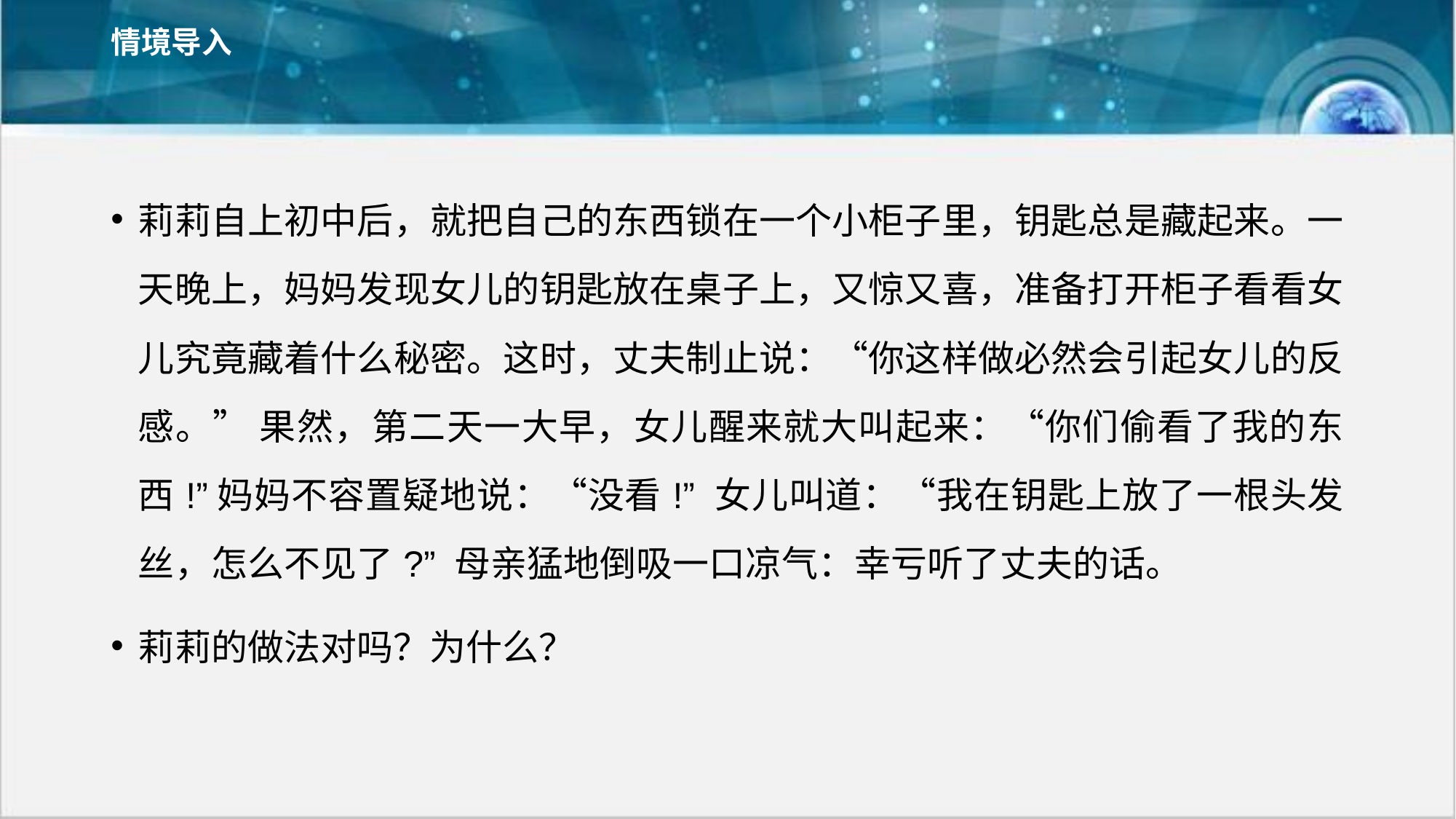

# 情境导入
莉莉自上初中后，就把自己的东西锁在一个小柜子里，钥匙总是藏起来。一天晚上，妈妈发现女儿的钥匙放在桌子上，又惊又喜，准备打开柜子看看女儿究竟藏着什么秘密。这时，丈夫制止说：“你这样做必然会引起女儿的反感。” 果然，第二天一大早，女儿醒来就大叫起来：“你们偷看了我的东西!”妈妈不容置疑地说：“没看!” 女儿叫道：“我在钥匙上放了一根头发丝，怎么不见了?” 母亲猛地倒吸一口凉气：幸亏听了丈夫的话。
莉莉的做法对吗？为什么？